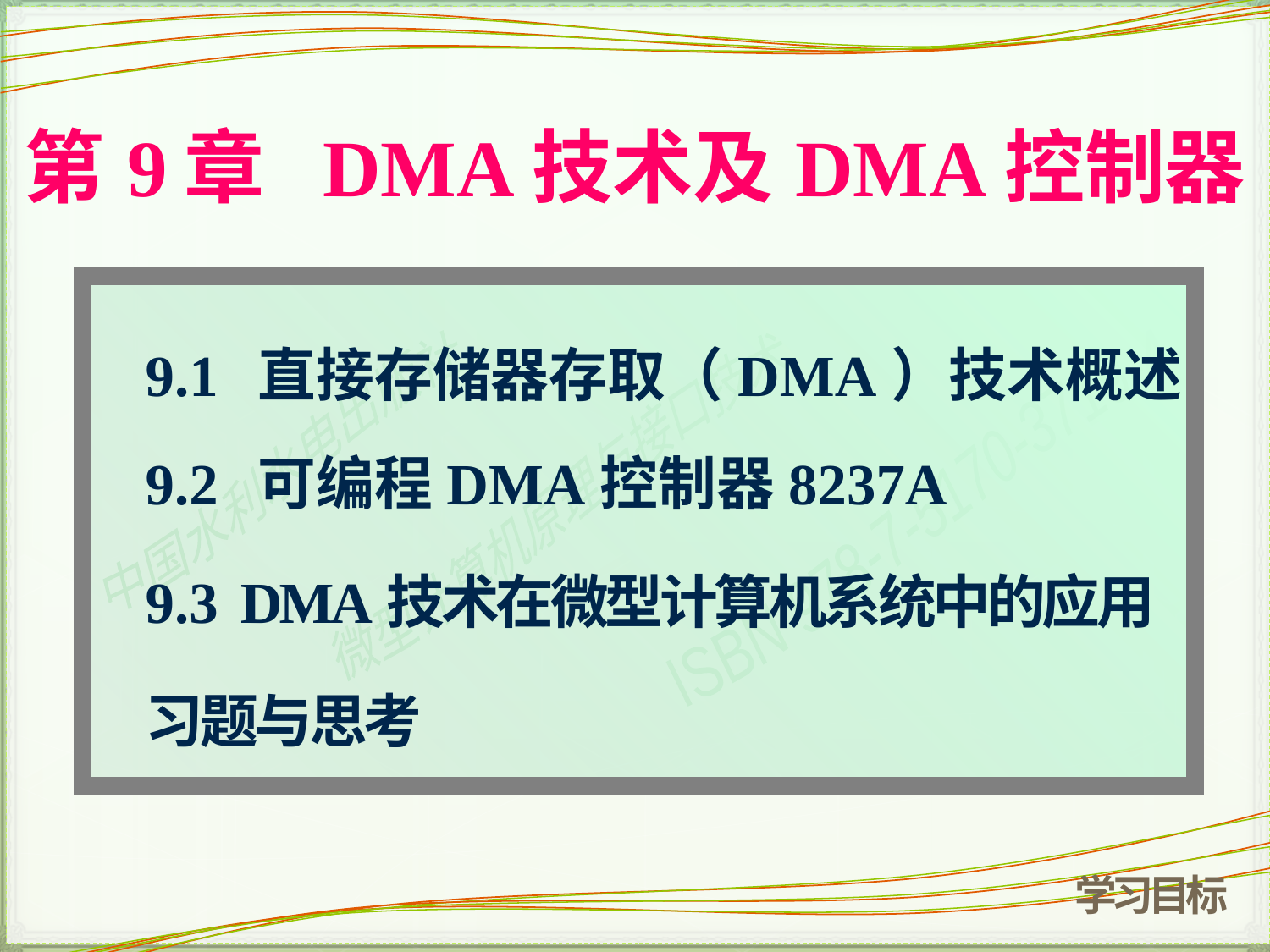

# 第9章  DMA技术及DMA控制器
9.1  直接存储器存取（DMA）技术概述
9.2  可编程DMA控制器8237A
9.3  DMA技术在微型计算机系统中的应用
习题与思考

学习目标